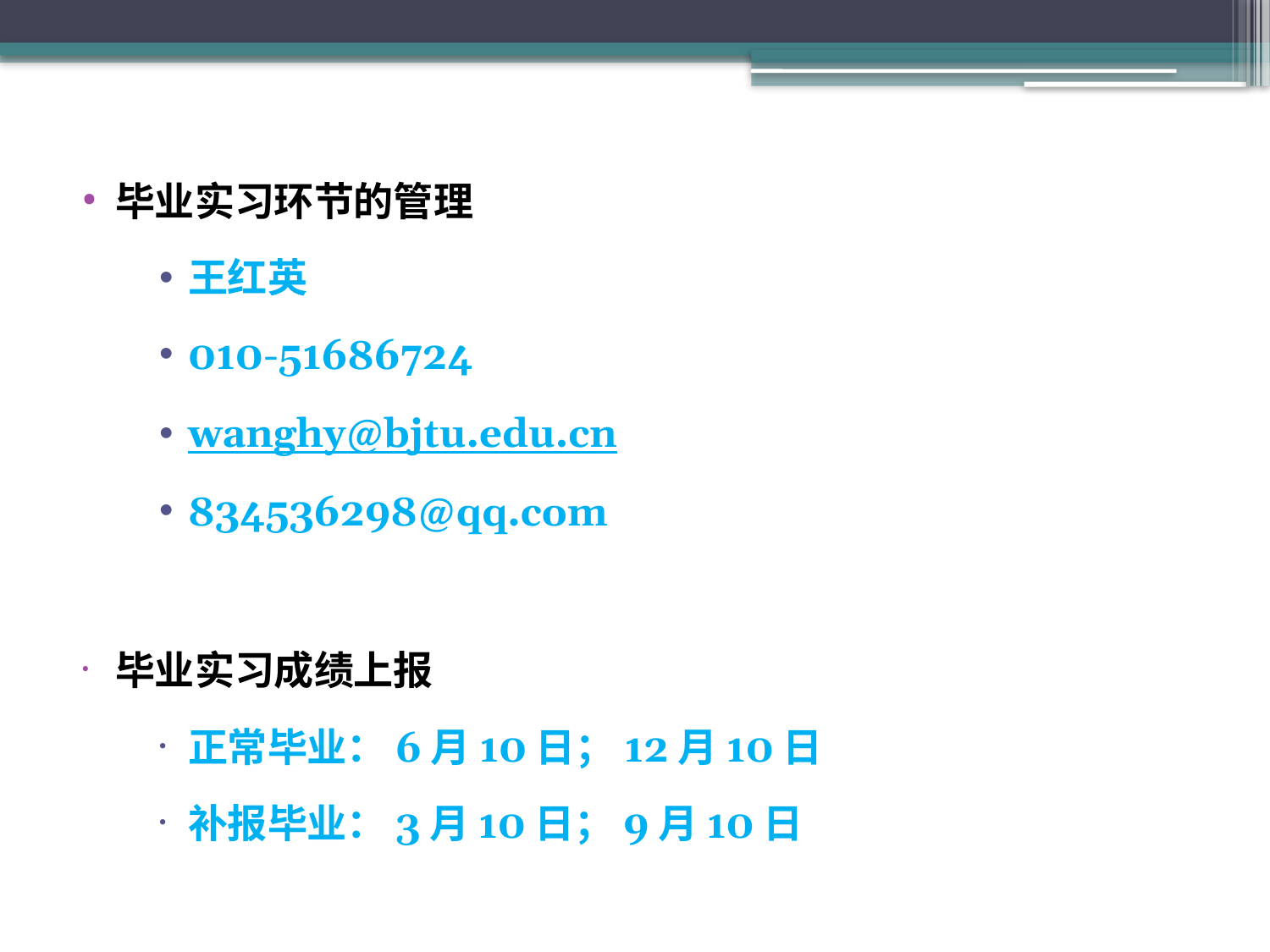

毕业实习环节的管理
王红英
010-51686724
wanghy@bjtu.edu.cn
834536298@qq.com

毕业实习成绩上报
正常毕业：6月10日；12月10日
补报毕业：3月10日；9月10日